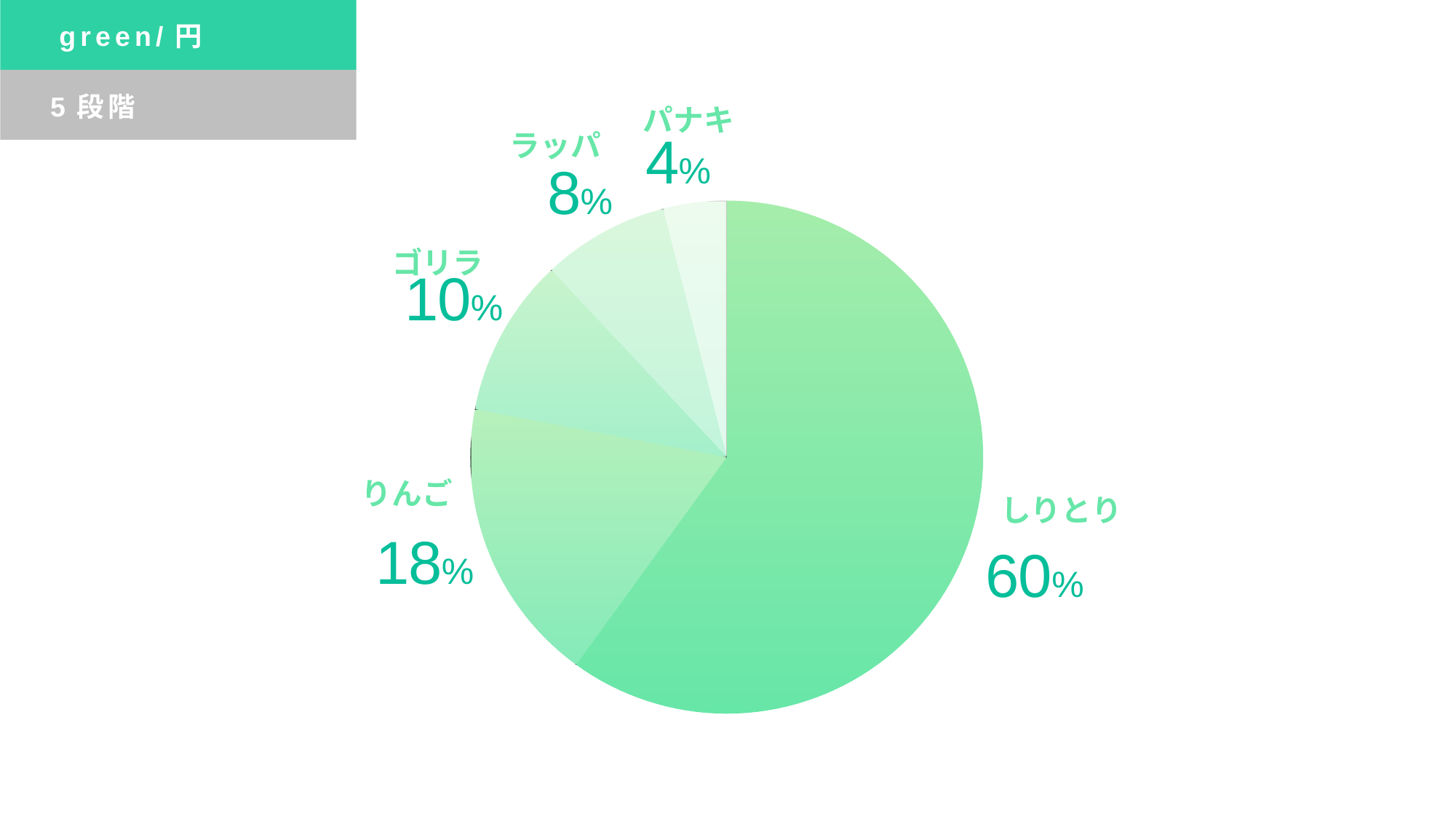

green/円

5段階
パナキ
ラッパ

### Chart

| Category |  |
|---|---|
ゴリラ
りんご
しりとり